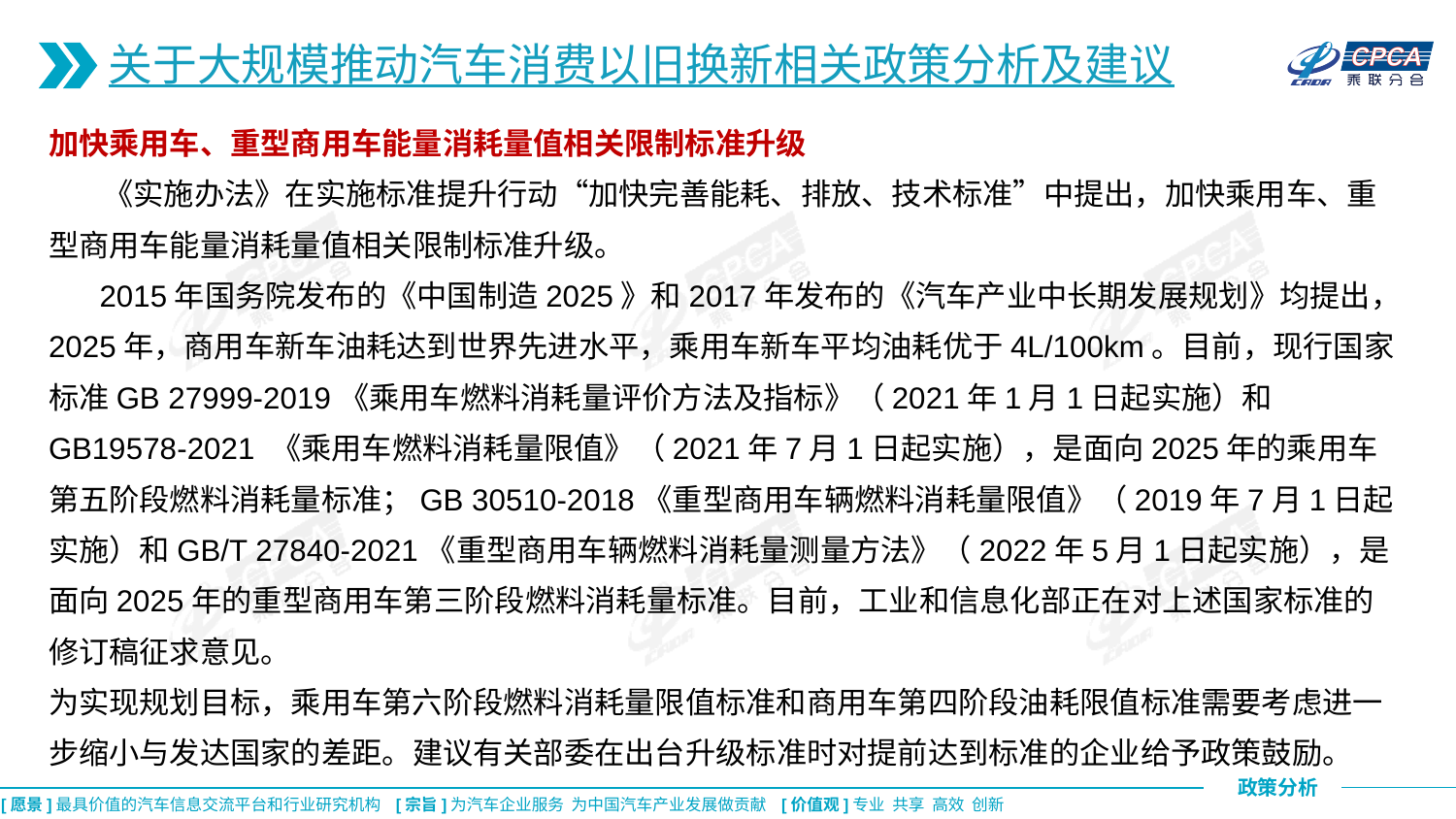

关于大规模推动汽车消费以旧换新相关政策分析及建议
加快乘用车、重型商用车能量消耗量值相关限制标准升级
       《实施办法》在实施标准提升行动“加快完善能耗、排放、技术标准”中提出，加快乘用车、重型商用车能量消耗量值相关限制标准升级。
      2015年国务院发布的《中国制造2025》和2017年发布的《汽车产业中长期发展规划》均提出，2025年，商用车新车油耗达到世界先进水平，乘用车新车平均油耗优于4L/100km。目前，现行国家标准GB 27999-2019《乘用车燃料消耗量评价方法及指标》（2021年1月1日起实施）和GB19578-2021 《乘用车燃料消耗量限值》（2021年7月1日起实施），是面向2025年的乘用车第五阶段燃料消耗量标准；GB 30510-2018《重型商用车辆燃料消耗量限值》（2019年7月1日起实施）和GB/T 27840-2021《重型商用车辆燃料消耗量测量方法》（2022年5月1日起实施），是面向2025年的重型商用车第三阶段燃料消耗量标准。目前，工业和信息化部正在对上述国家标准的修订稿征求意见。
为实现规划目标，乘用车第六阶段燃料消耗量限值标准和商用车第四阶段油耗限值标准需要考虑进一步缩小与发达国家的差距。建议有关部委在出台升级标准时对提前达到标准的企业给予政策鼓励。